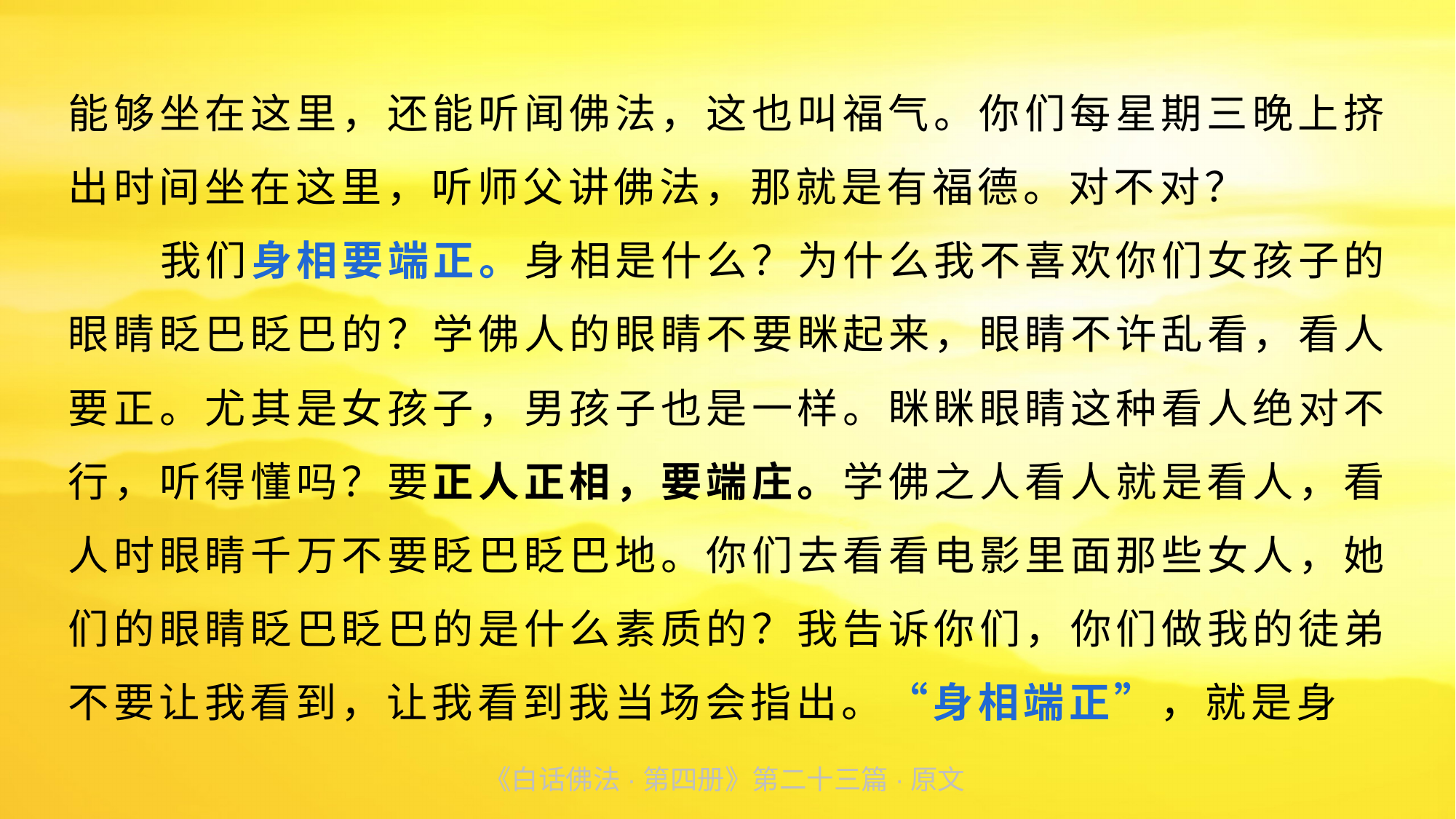

能够坐在这里，还能听闻佛法，这也叫福气。你们每星期三晚上挤出时间坐在这里，听师父讲佛法，那就是有福德。对不对？
      我们身相要端正。身相是什么？为什么我不喜欢你们女孩子的眼睛眨巴眨巴的？学佛人的眼睛不要眯起来，眼睛不许乱看，看人要正。尤其是女孩子，男孩子也是一样。眯眯眼睛这种看人绝对不行，听得懂吗？要正人正相，要端庄。学佛之人看人就是看人，看人时眼睛千万不要眨巴眨巴地。你们去看看电影里面那些女人，她们的眼睛眨巴眨巴的是什么素质的？我告诉你们，你们做我的徒弟不要让我看到，让我看到我当场会指出。“身相端正”，就是身
《白话佛法·第四册》第二十三篇·原文